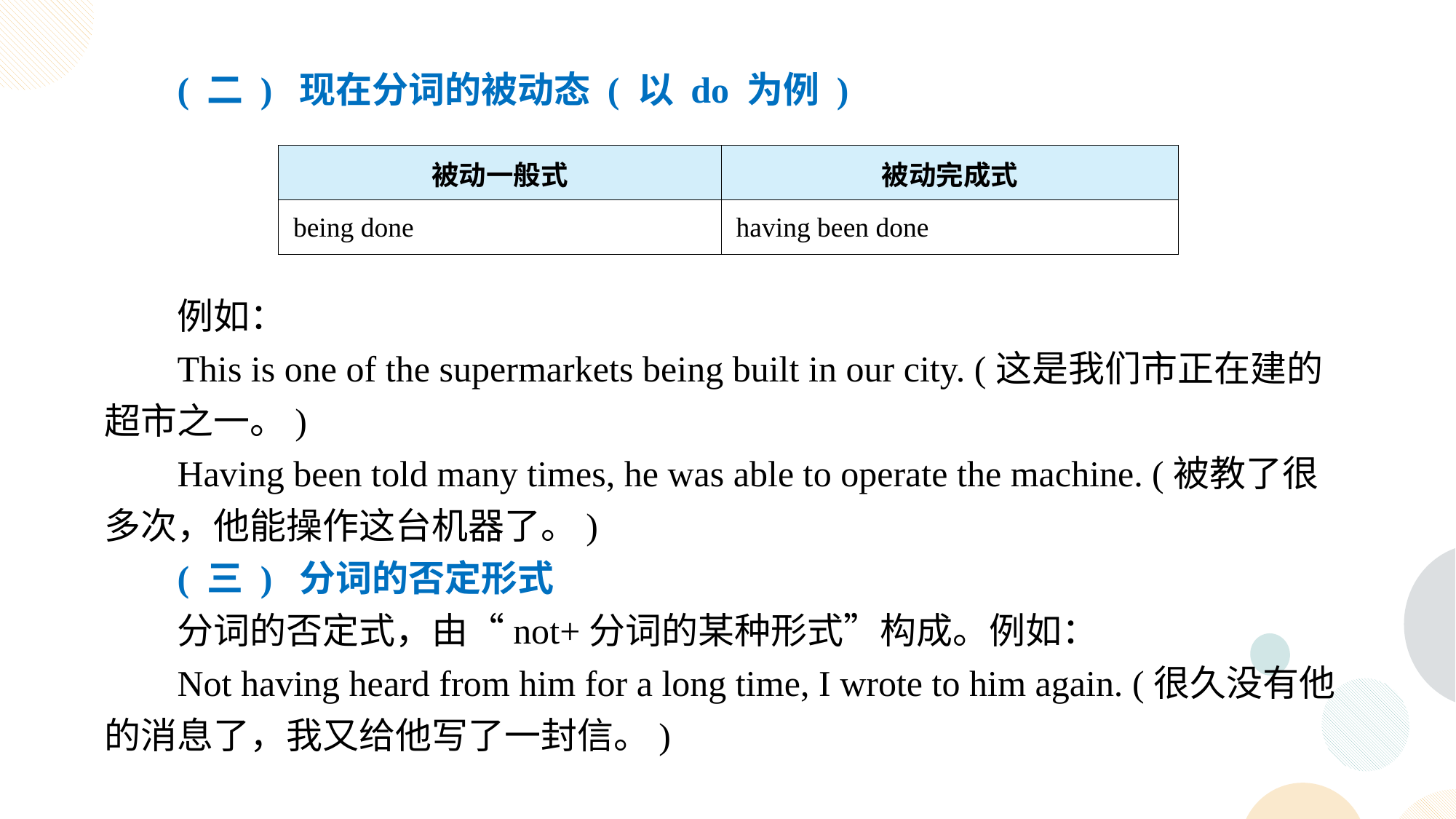

( 二 )  现在分词的被动态 ( 以 do 为例 )
| 被动一般式 | 被动完成式 |
| --- | --- |
| being done | having been done |
例如：
This is one of the supermarkets being built in our city. (这是我们市正在建的超市之一。)
Having been told many times, he was able to operate the machine. (被教了很多次，他能操作这台机器了。)
( 三 )  分词的否定形式
分词的否定式，由“not+分词的某种形式”构成。例如：
Not having heard from him for a long time, I wrote to him again. (很久没有他的消息了，我又给他写了一封信。)